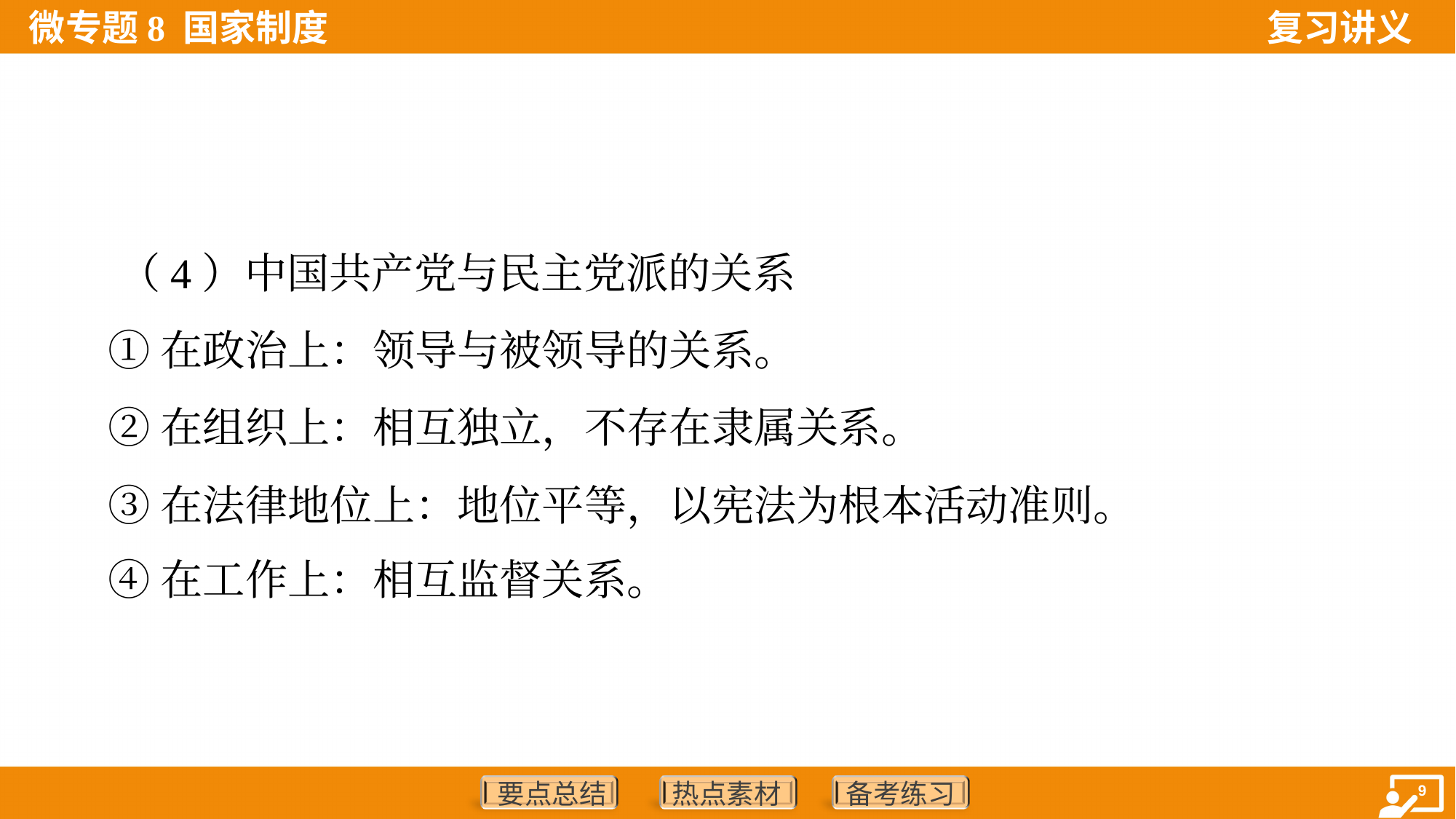

（4）中国共产党与民主党派的关系
    ①在政治上：领导与被领导的关系。
    ②在组织上：相互独立，不存在隶属关系。
    ③在法律地位上：地位平等，以宪法为根本活动准则。
    ④在工作上：相互监督关系。